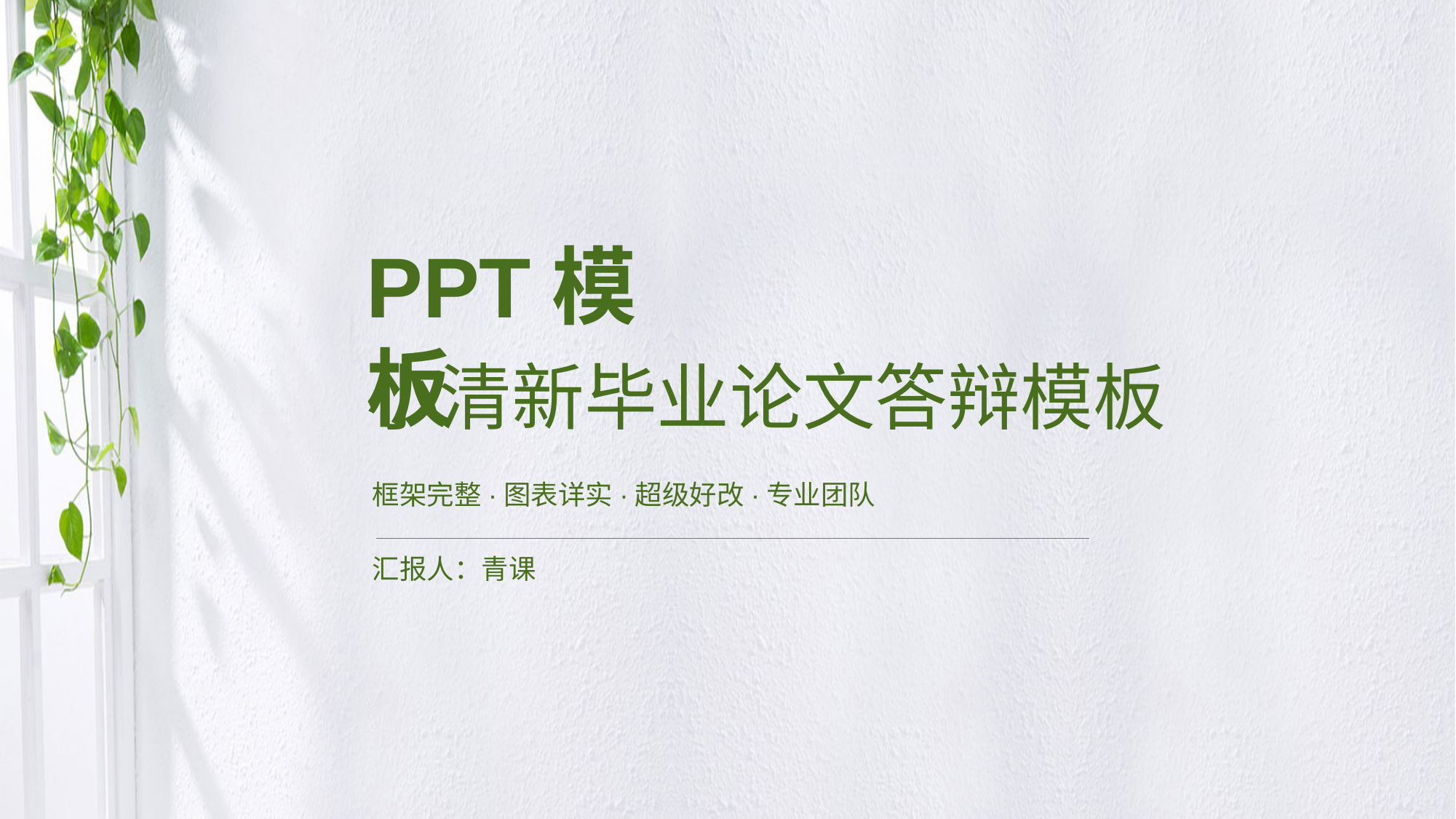

PPT模板
小清新毕业论文答辩模板
框架完整·图表详实·超级好改·专业团队
汇报人：青课